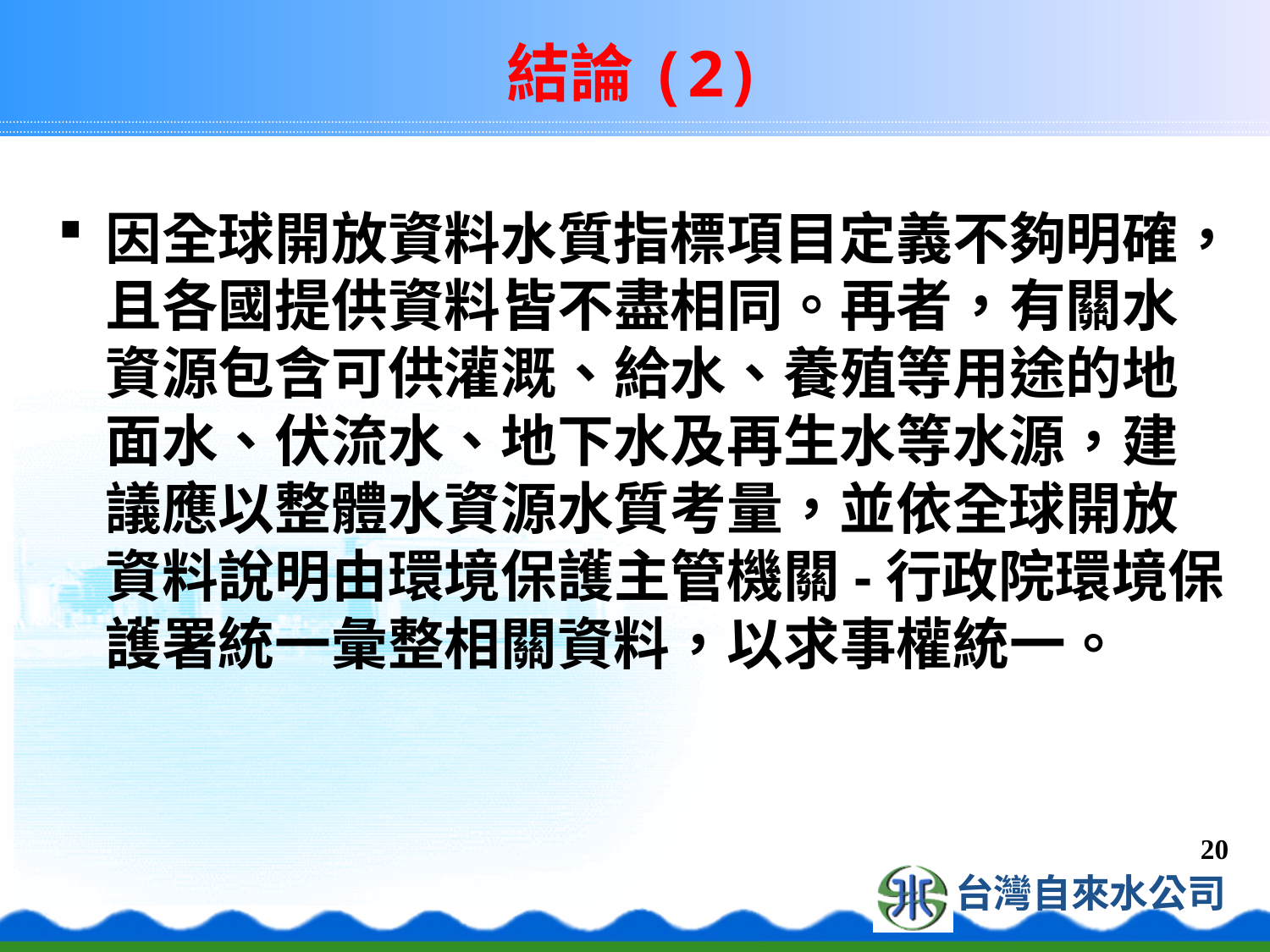

# 結論(2)
因全球開放資料水質指標項目定義不夠明確，且各國提供資料皆不盡相同。再者，有關水資源包含可供灌溉、給水、養殖等用途的地面水、伏流水、地下水及再生水等水源，建議應以整體水資源水質考量，並依全球開放資料說明由環境保護主管機關-行政院環境保護署統一彙整相關資料，以求事權統一。

20